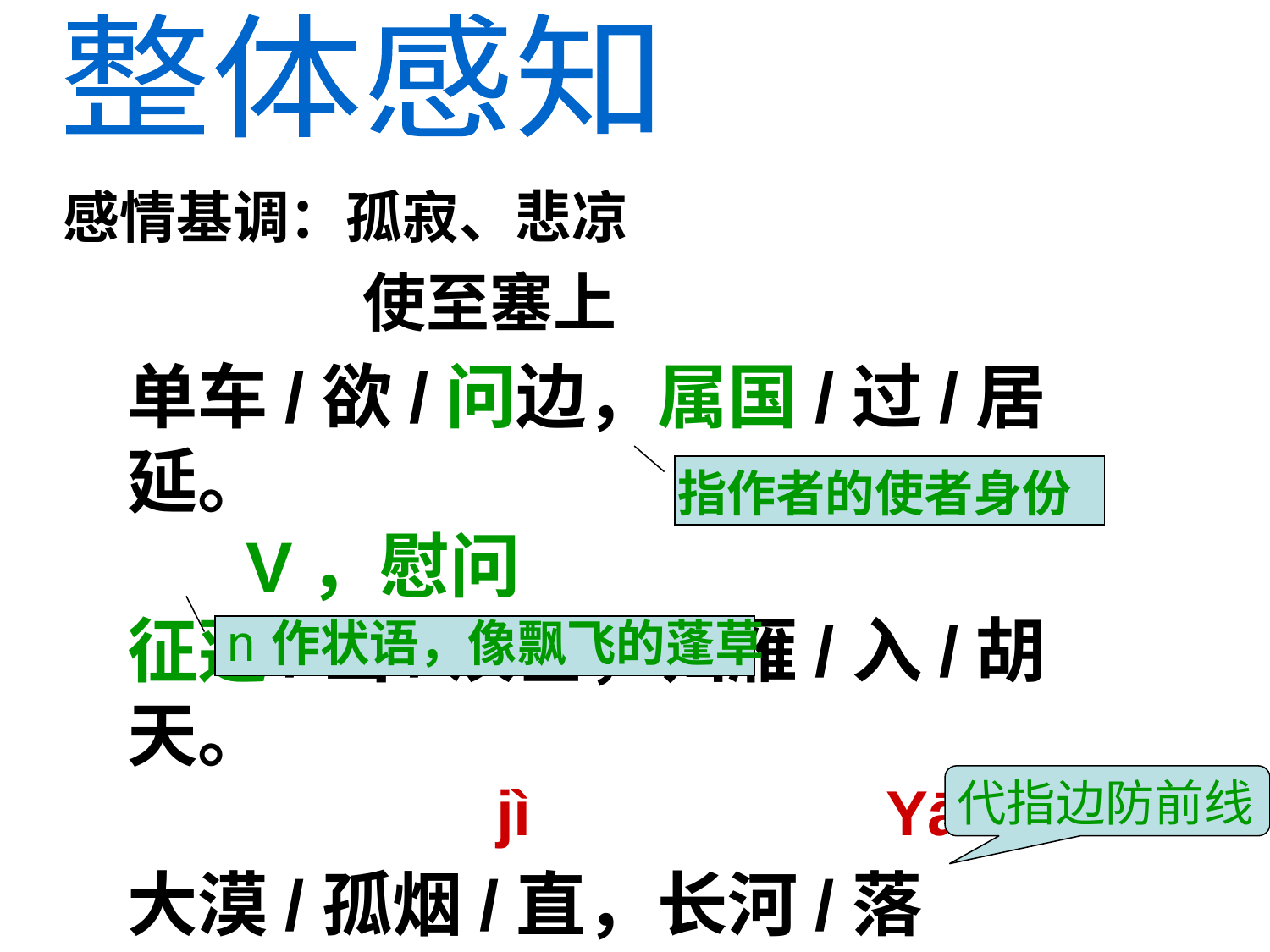

整体感知
感情基调：孤寂、悲凉
使至塞上
单车/欲/问边，属国/过/居延。
      V，慰问
征蓬/出/汉塞，归雁/入/胡天。

大漠/孤烟/直，长河/落日/圆。

萧关/逢/候骑，都护/在/燕然。
指作者的使者身份

n作状语，像飘飞的蓬草

Yān

代指边防前线
jì